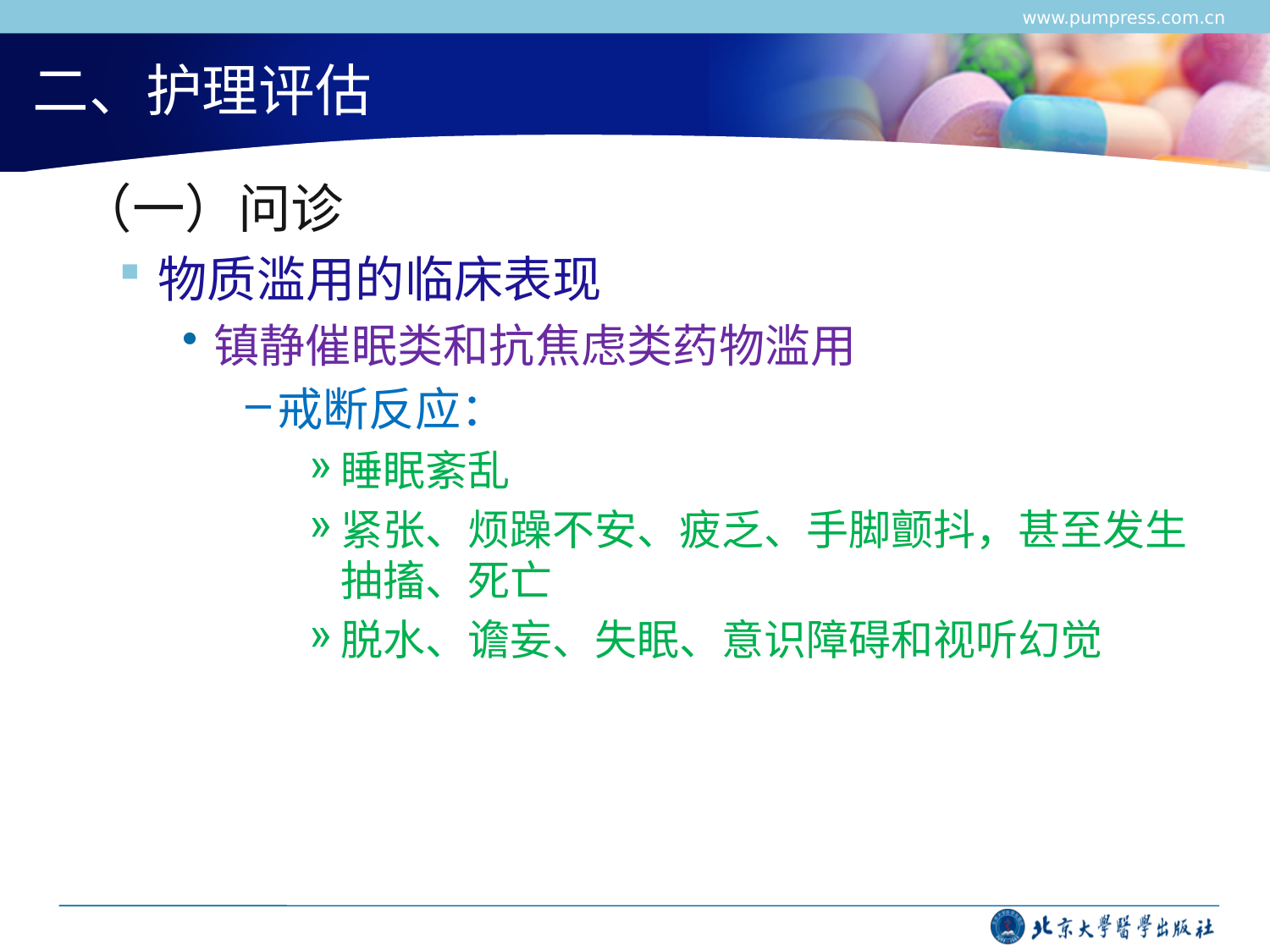

www.pumpress.com.cn
# 二、护理评估
 （一）问诊
物质滥用的临床表现
镇静催眠类和抗焦虑类药物滥用
戒断反应：
睡眠紊乱
紧张、烦躁不安、疲乏、手脚颤抖，甚至发生抽搐、死亡
脱水、谵妄、失眠、意识障碍和视听幻觉